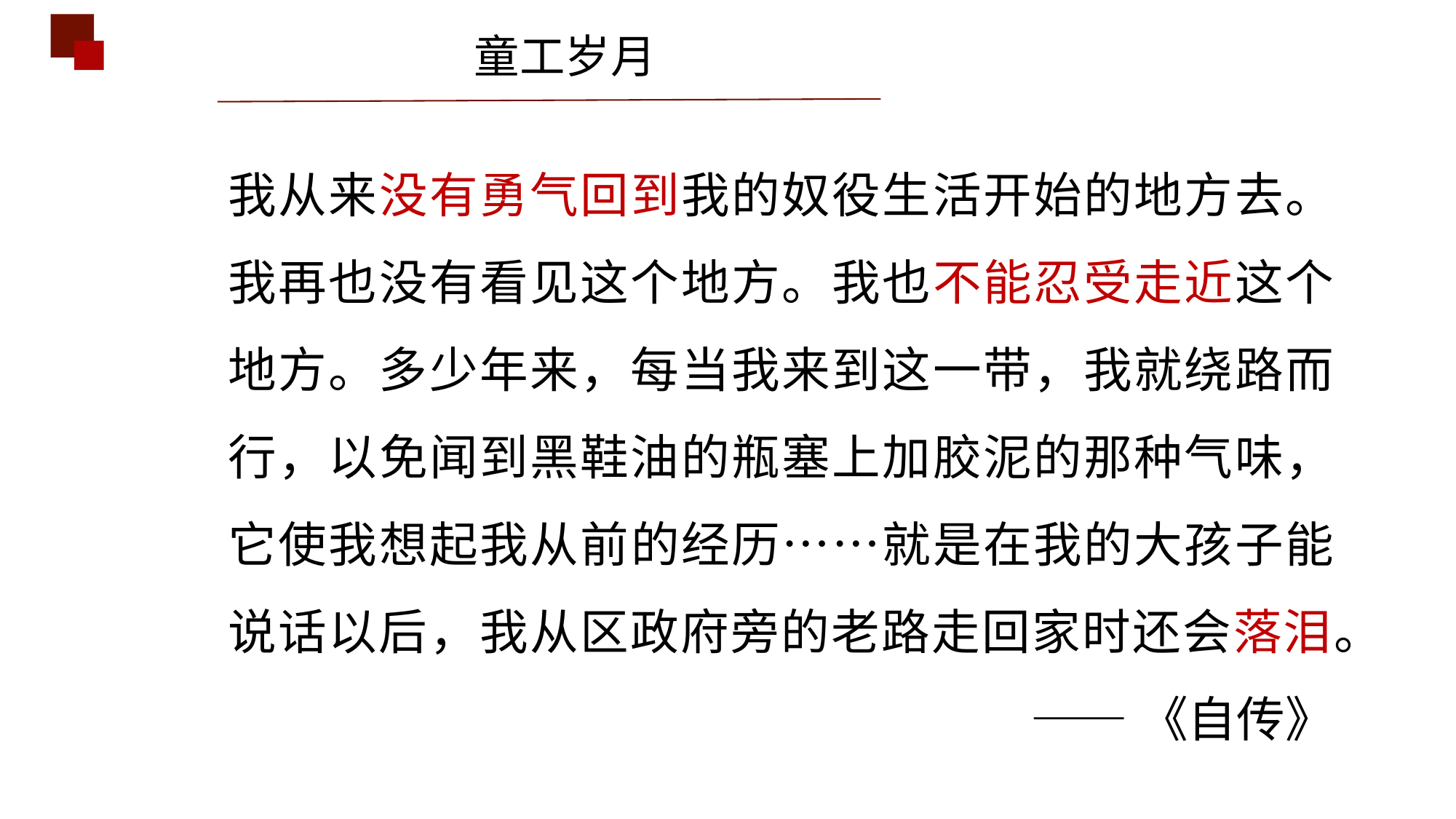

童工岁月
我从来没有勇气回到我的奴役生活开始的地方去。我再也没有看见这个地方。我也不能忍受走近这个地方。多少年来，每当我来到这一带，我就绕路而行，以免闻到黑鞋油的瓶塞上加胶泥的那种气味，它使我想起我从前的经历……就是在我的大孩子能说话以后，我从区政府旁的老路走回家时还会落泪。
——《自传》